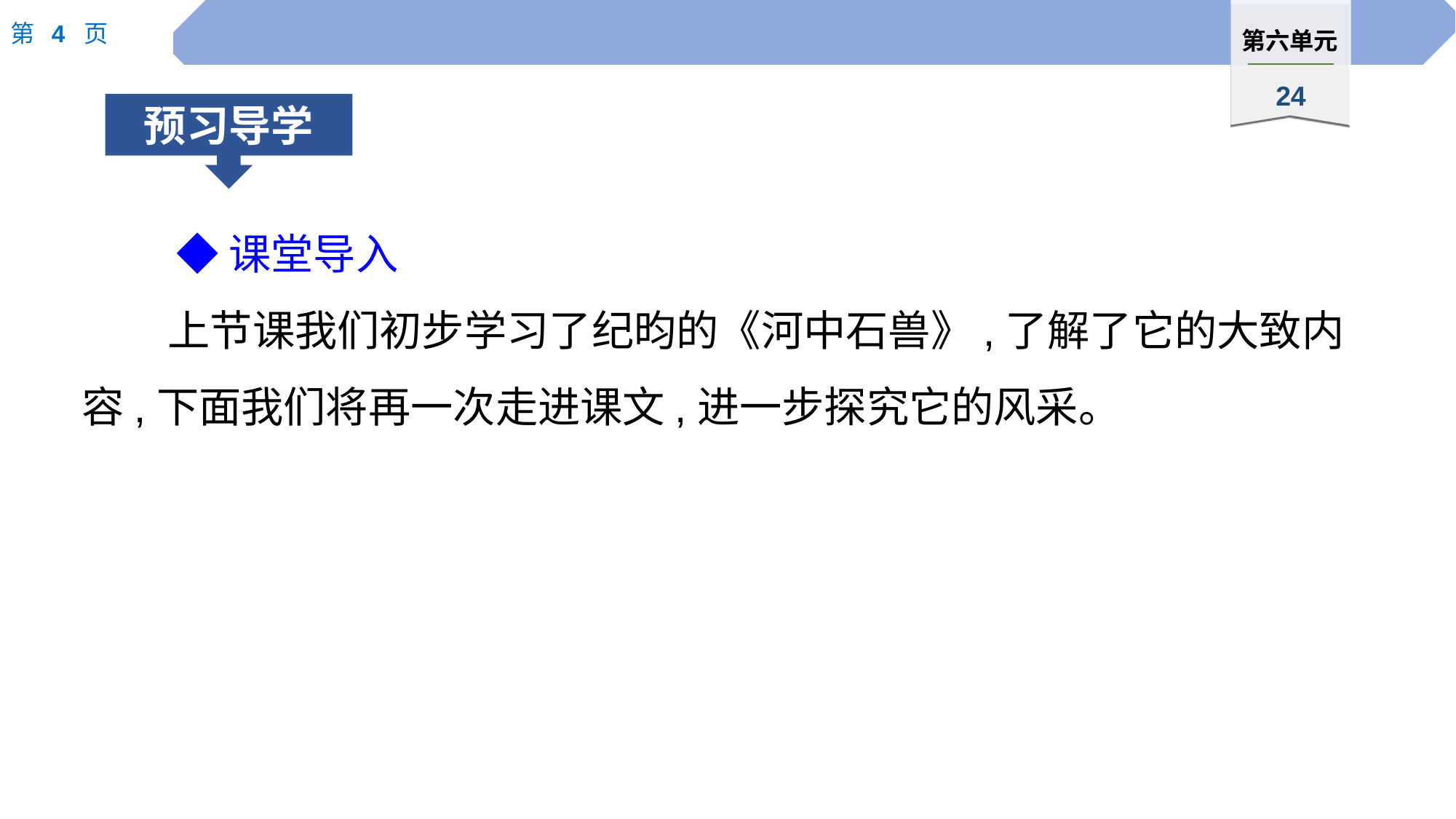

◆课堂导入

上节课我们初步学习了纪昀的《河中石兽》,了解了它的大致内容,下面我们将再一次走进课文,进一步探究它的风采。